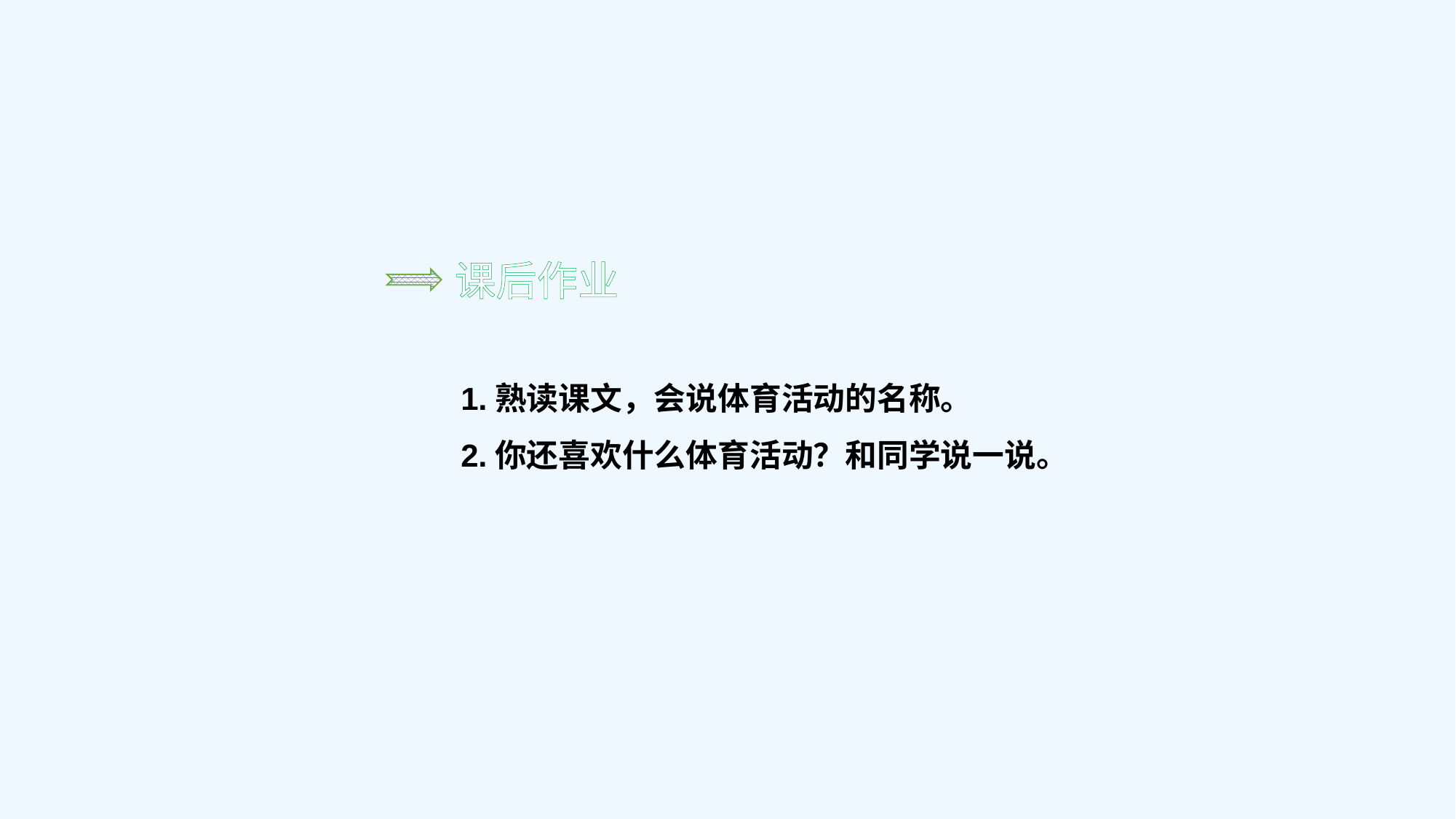

课后作业

1.熟读课文，会说体育活动的名称。
2.你还喜欢什么体育活动？和同学说一说。